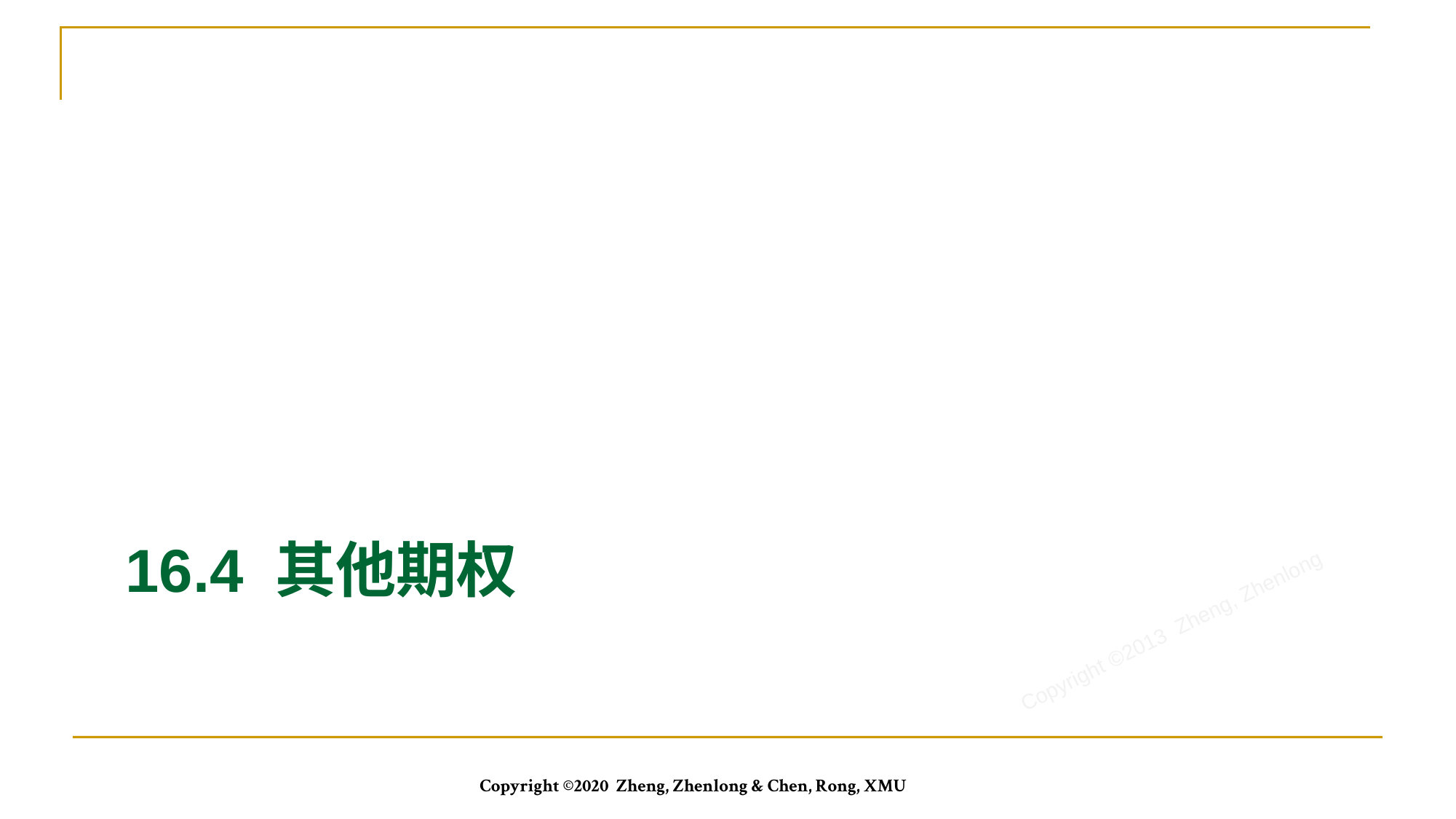

# 16.4 其他期权
Copyright ©2020  Zheng, Zhenlong & Chen, Rong, XMU